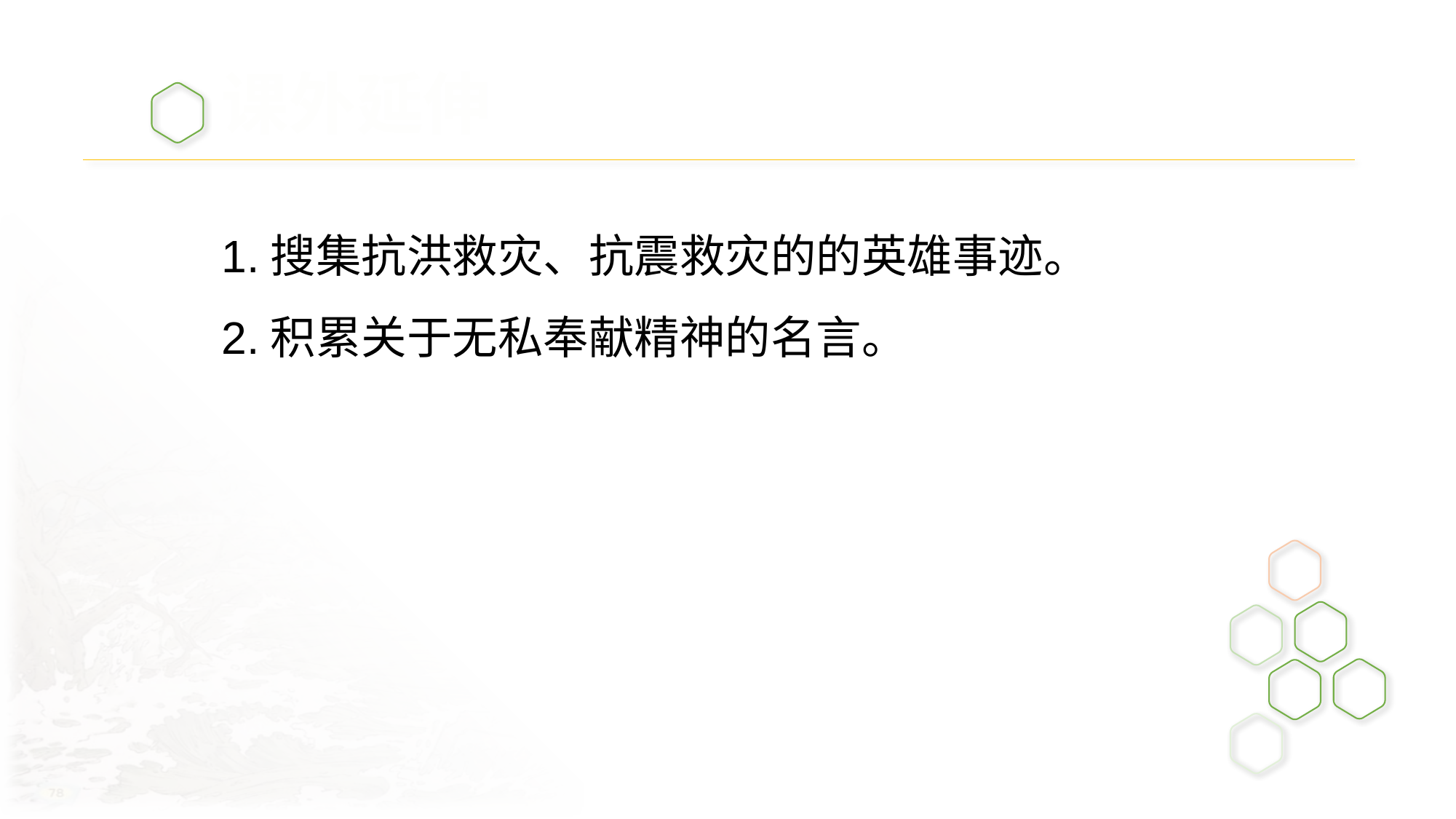

课外延伸
1.搜集抗洪救灾、抗震救灾的的英雄事迹。
2.积累关于无私奉献精神的名言。